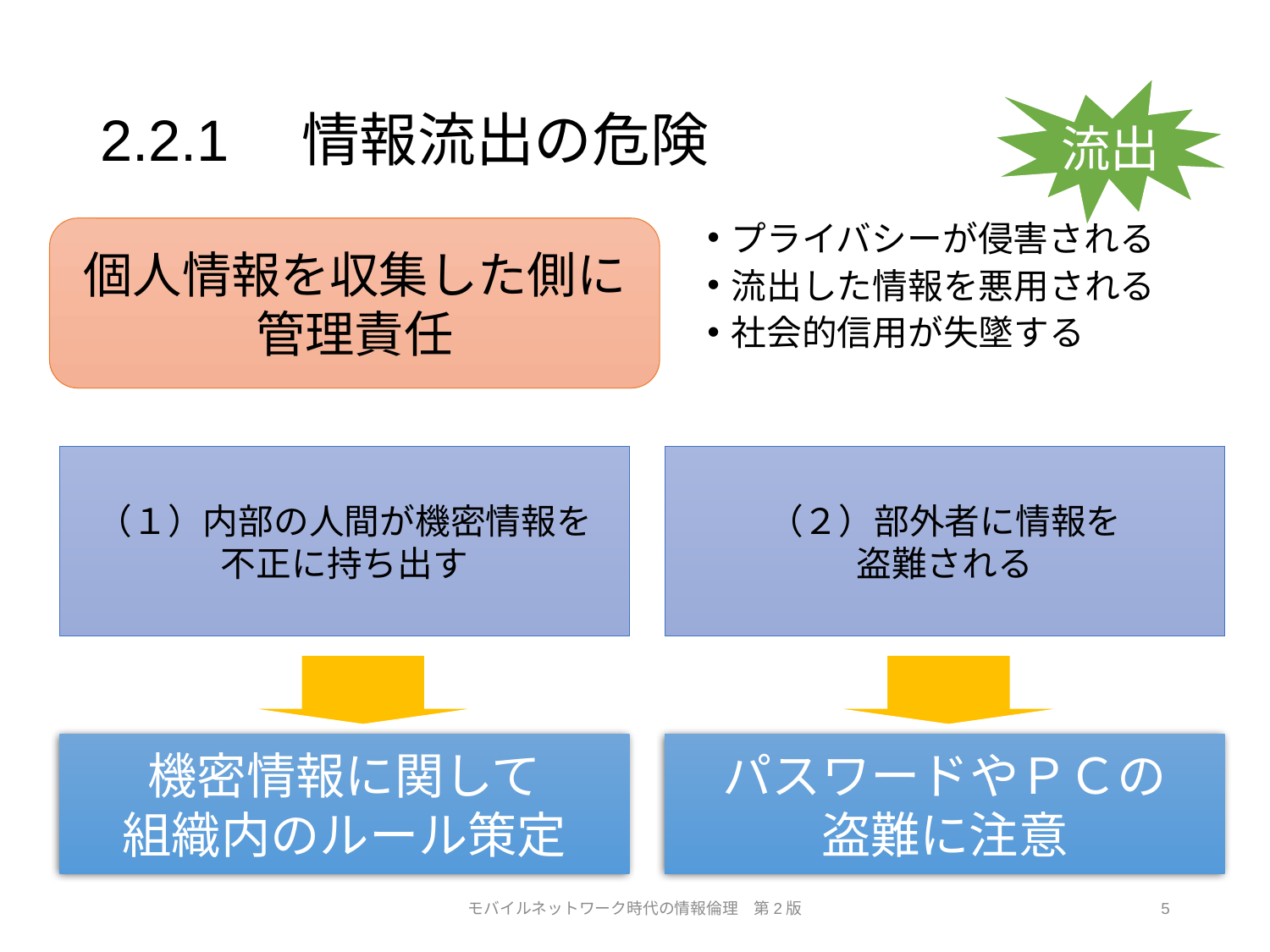

# 2.2.1　情報流出の危険
流出
個人情報を収集した側に
管理責任
プライバシーが侵害される
流出した情報を悪用される
社会的信用が失墜する
（１）内部の人間が機密情報を
不正に持ち出す
（２）部外者に情報を
盗難される

機密情報に関して
組織内のルール策定
パスワードやＰＣの
盗難に注意
モバイルネットワーク時代の情報倫理　第2版
5